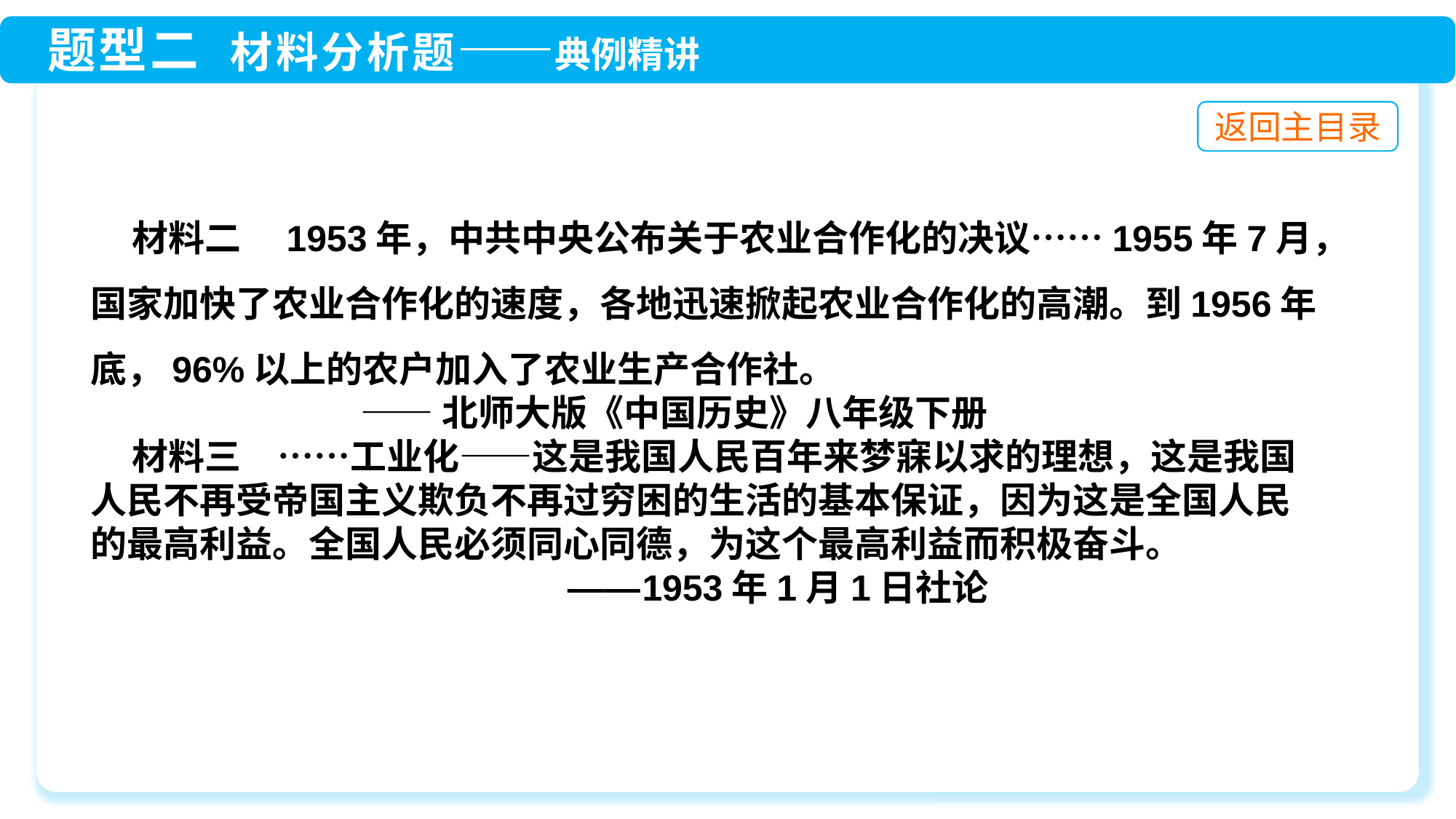

材料二　1953年，中共中央公布关于农业合作化的决议……1955年7月，国家加快了农业合作化的速度，各地迅速掀起农业合作化的高潮。到1956年底，96%以上的农户加入了农业生产合作社。
                                 ——北师大版《中国历史》八年级下册
    材料三　……工业化——这是我国人民百年来梦寐以求的理想，这是我国人民不再受帝国主义欺负不再过穷困的生活的基本保证，因为这是全国人民的最高利益。全国人民必须同心同德，为这个最高利益而积极奋斗。
                                               ——1953年1月1日社论